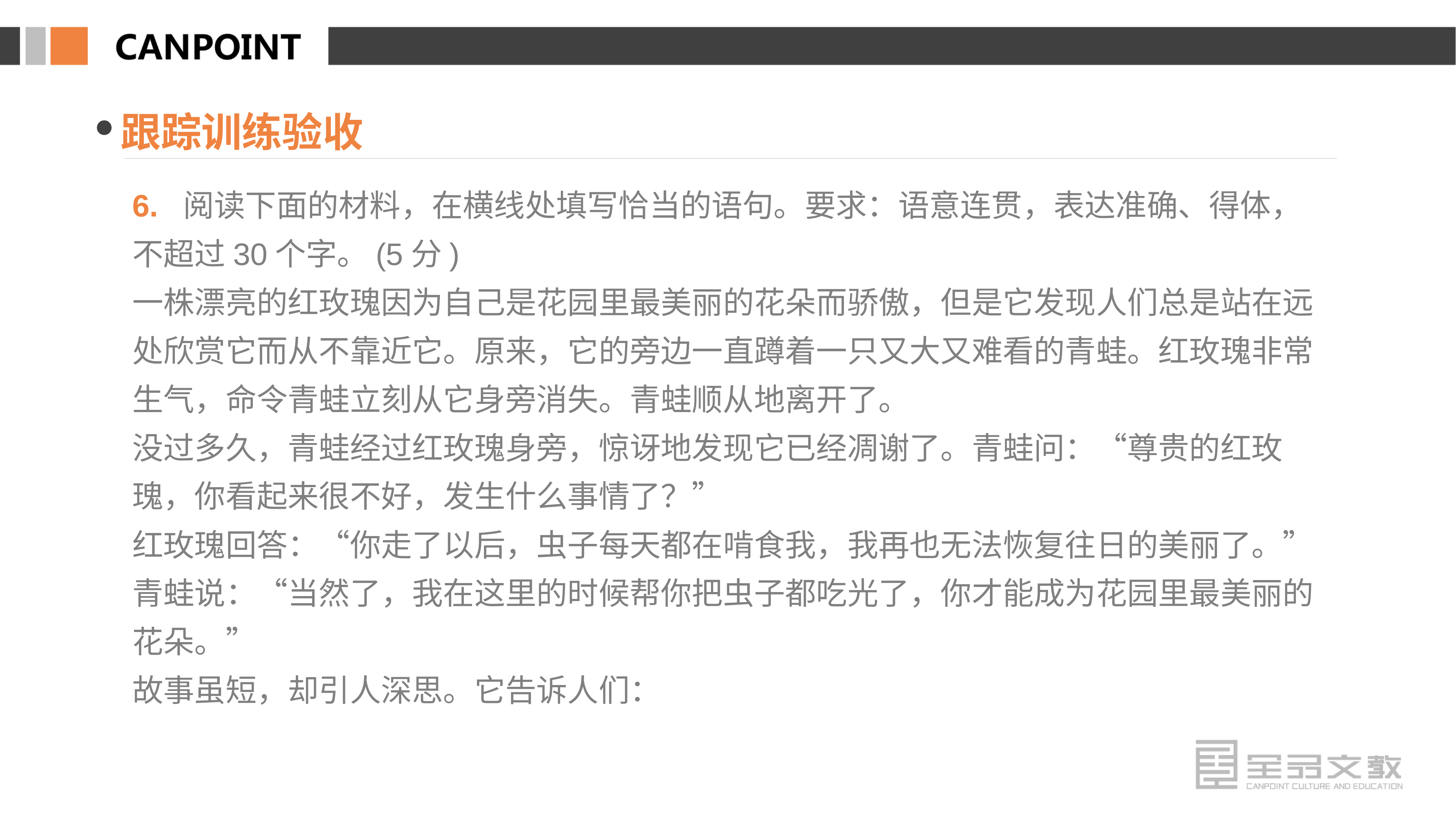

跟踪训练验收

6.  阅读下面的材料，在横线处填写恰当的语句。要求：语意连贯，表达准确、得体，不超过30个字。(5分)
一株漂亮的红玫瑰因为自己是花园里最美丽的花朵而骄傲，但是它发现人们总是站在远处欣赏它而从不靠近它。原来，它的旁边一直蹲着一只又大又难看的青蛙。红玫瑰非常生气，命令青蛙立刻从它身旁消失。青蛙顺从地离开了。
没过多久，青蛙经过红玫瑰身旁，惊讶地发现它已经凋谢了。青蛙问：“尊贵的红玫瑰，你看起来很不好，发生什么事情了？”
红玫瑰回答：“你走了以后，虫子每天都在啃食我，我再也无法恢复往日的美丽了。”
青蛙说：“当然了，我在这里的时候帮你把虫子都吃光了，你才能成为花园里最美丽的花朵。”
故事虽短，却引人深思。它告诉人们：